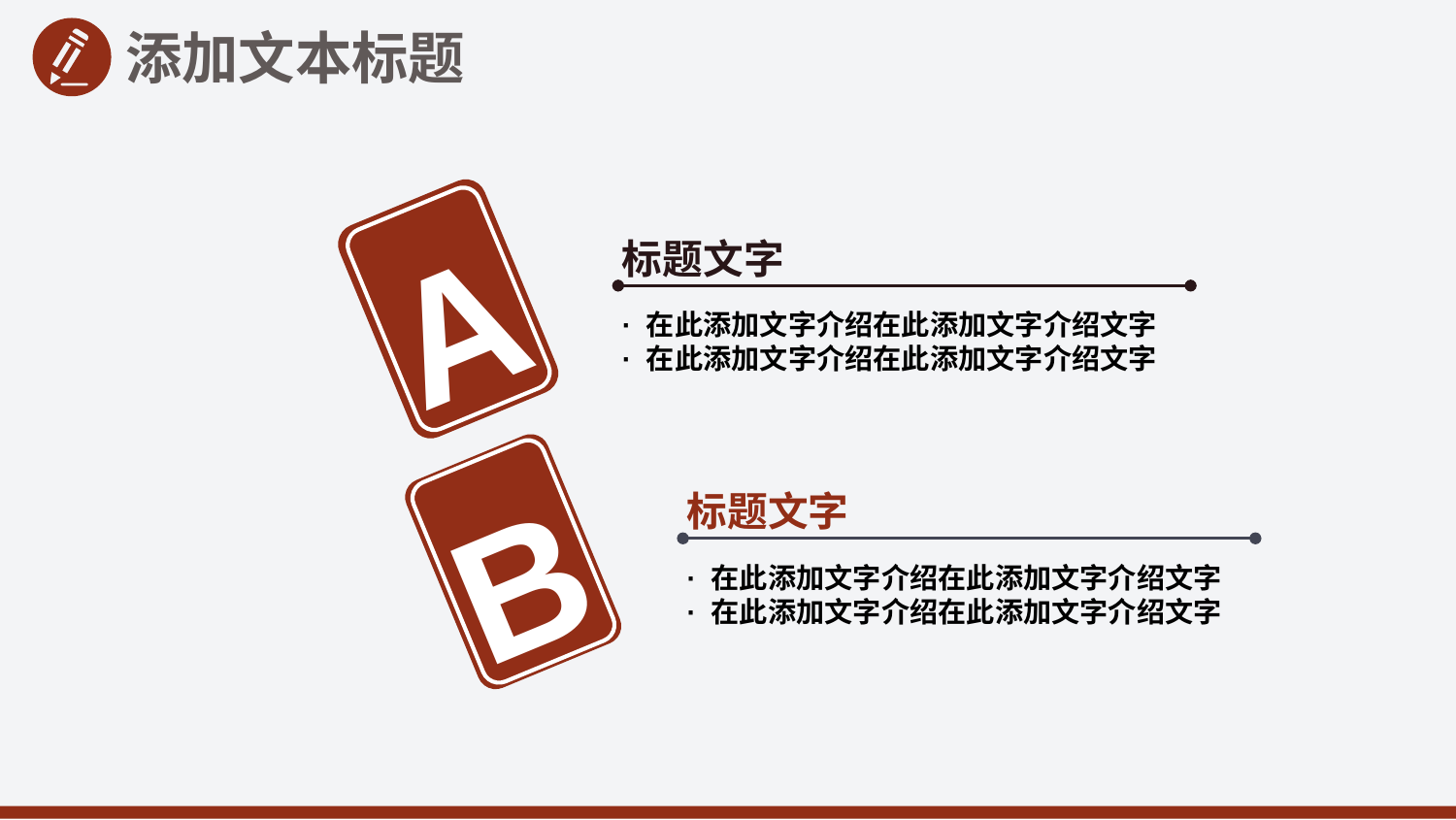

添加文本标题

A

标题文字
· 在此添加文字介绍在此添加文字介绍文字
· 在此添加文字介绍在此添加文字介绍文字
B

标题文字
· 在此添加文字介绍在此添加文字介绍文字
· 在此添加文字介绍在此添加文字介绍文字